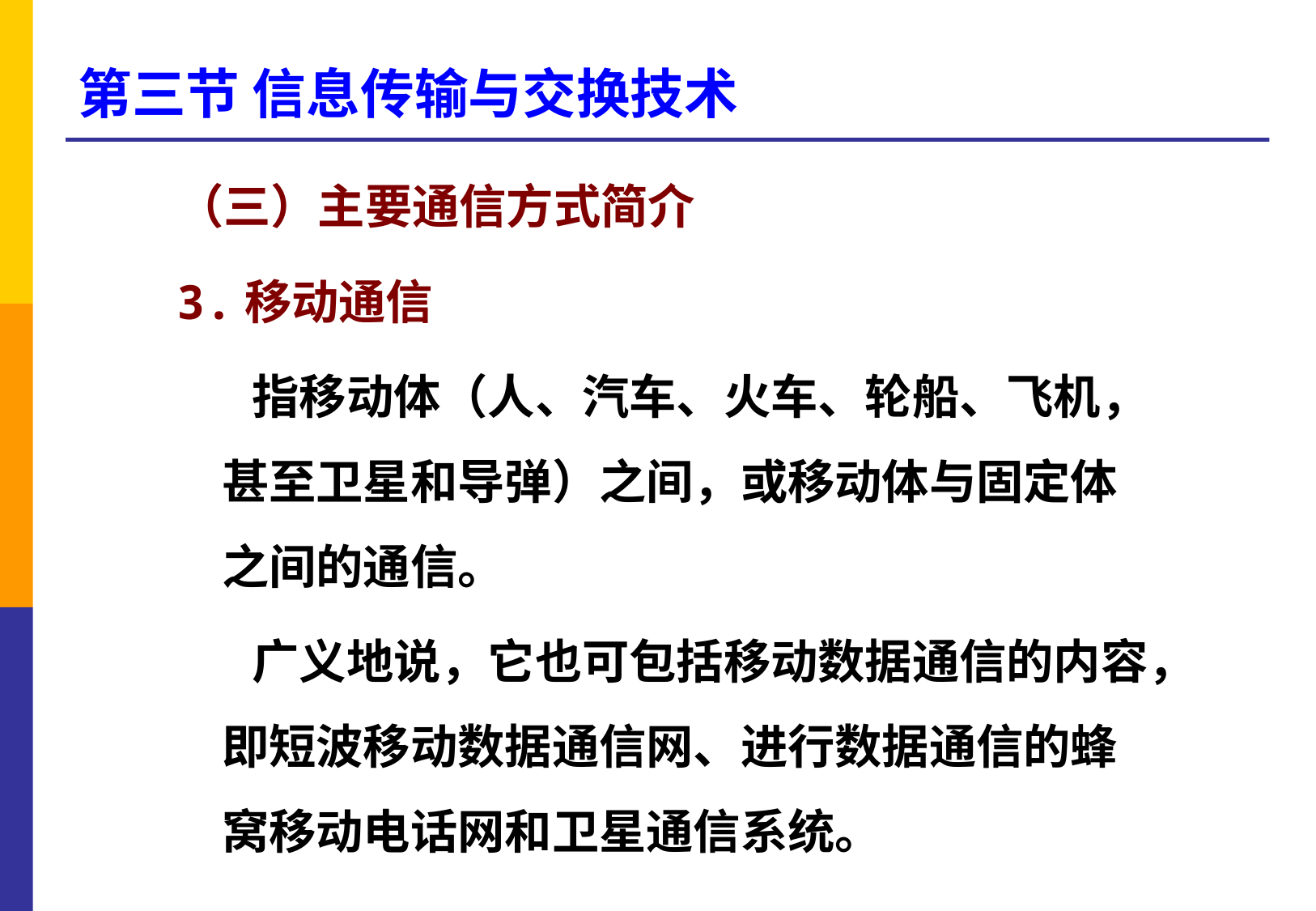

# 第三节 信息传输与交换技术
（三）主要通信方式简介
3.移动通信
      指移动体（人、汽车、火车、轮船、飞机，甚至卫星和导弹）之间，或移动体与固定体之间的通信。
      广义地说，它也可包括移动数据通信的内容，即短波移动数据通信网、进行数据通信的蜂窝移动电话网和卫星通信系统。